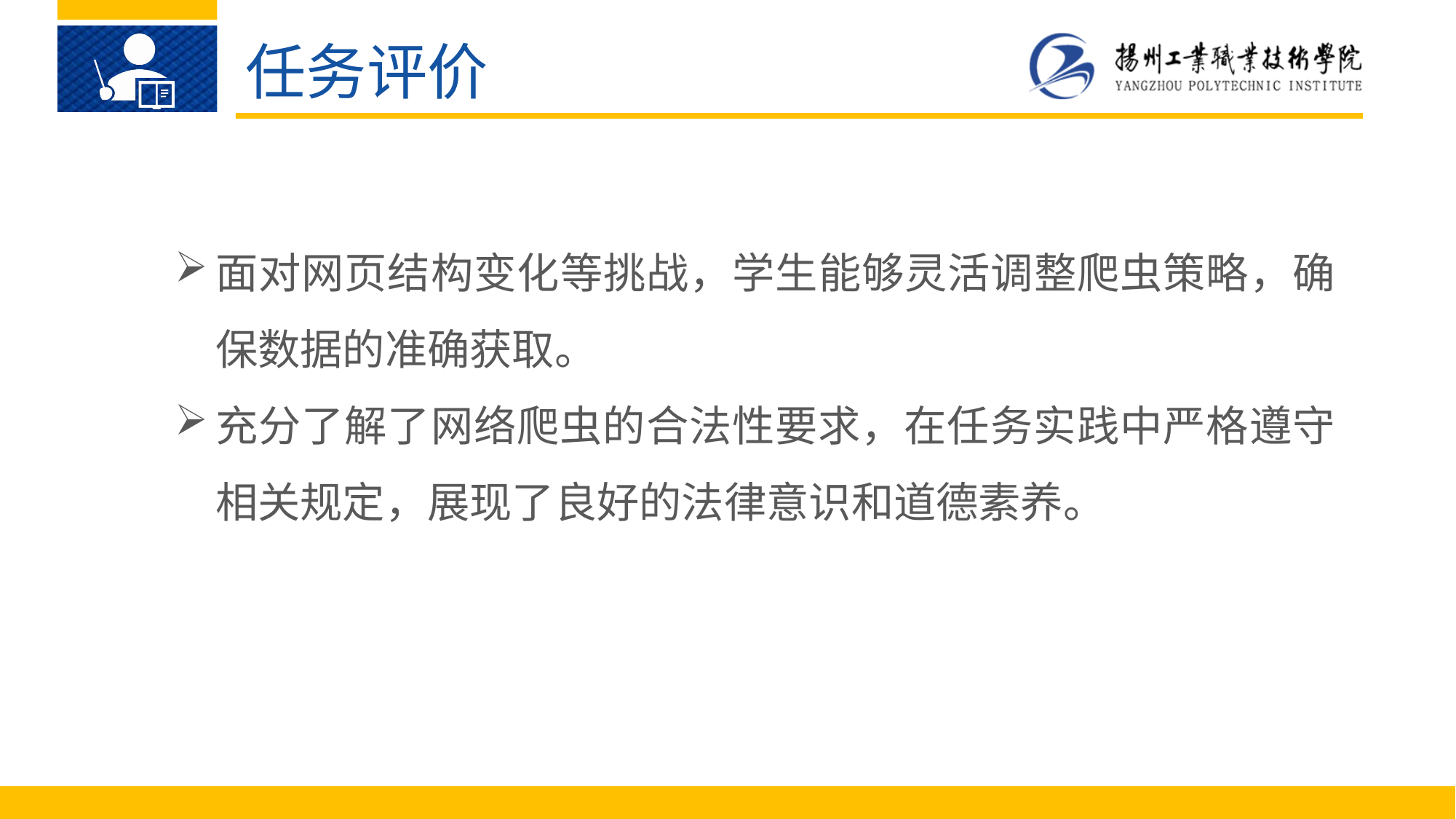

任务评价
面对网页结构变化等挑战，学生能够灵活调整爬虫策略，确保数据的准确获取。
充分了解了网络爬虫的合法性要求，在任务实践中严格遵守相关规定，展现了良好的法律意识和道德素养。